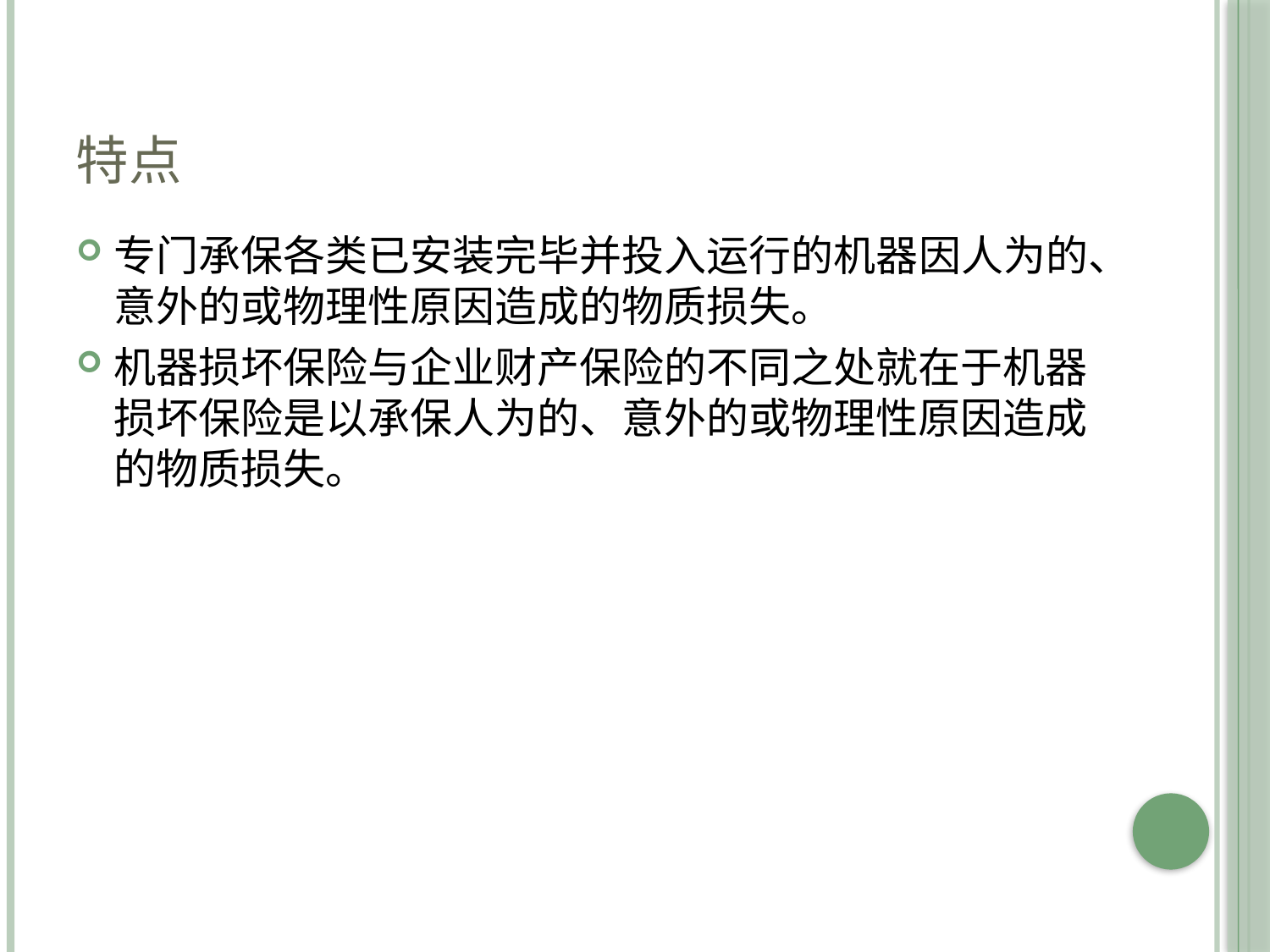

# 特点
专门承保各类已安装完毕并投入运行的机器因人为的、意外的或物理性原因造成的物质损失。
机器损坏保险与企业财产保险的不同之处就在于机器损坏保险是以承保人为的、意外的或物理性原因造成的物质损失。